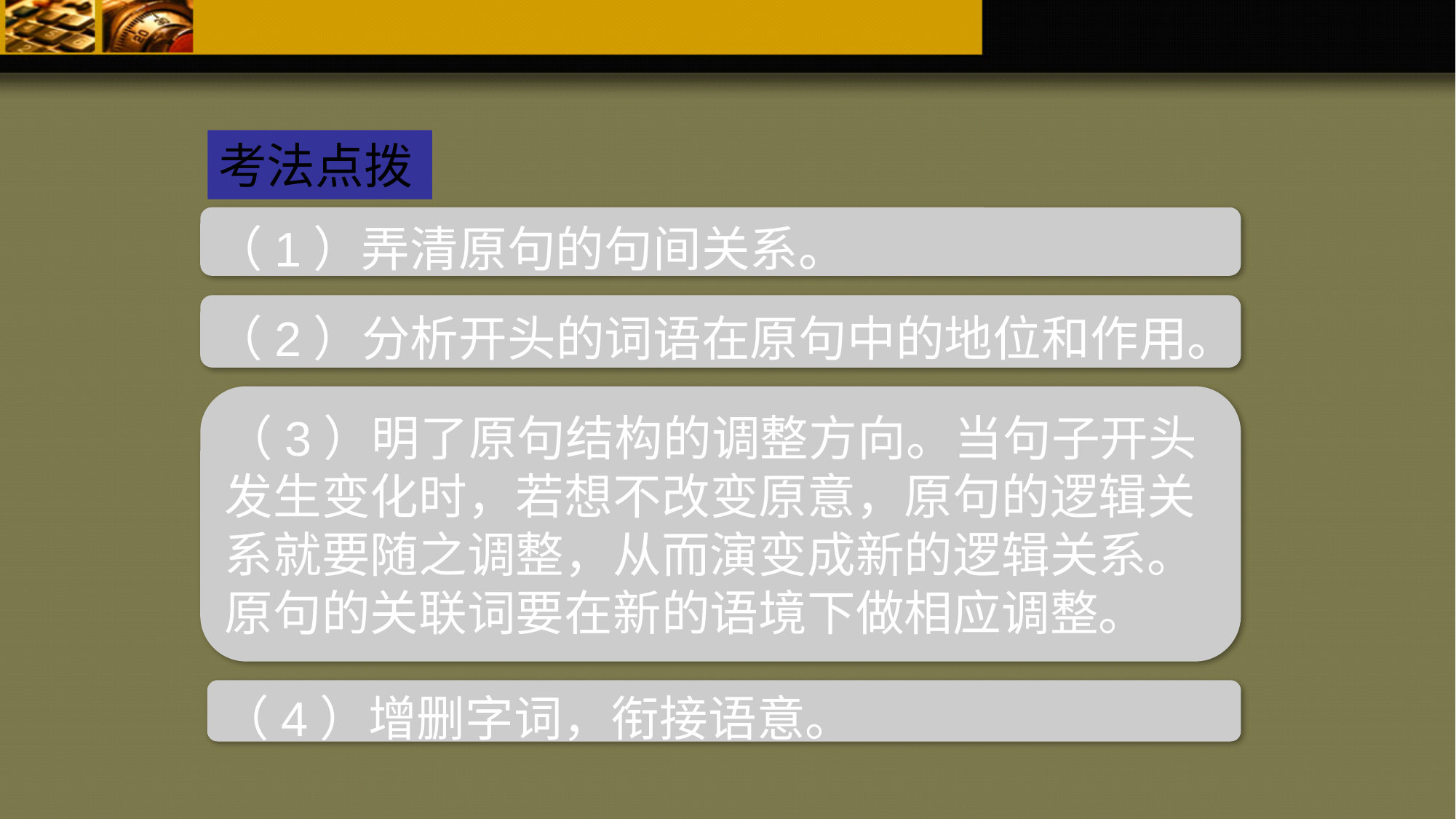

考法点拨
（1）弄清原句的句间关系。
（2）分析开头的词语在原句中的地位和作用。
（3）明了原句结构的调整方向。当句子开头发生变化时，若想不改变原意，原句的逻辑关系就要随之调整，从而演变成新的逻辑关系。原句的关联词要在新的语境下做相应调整。
（4）增删字词，衔接语意。